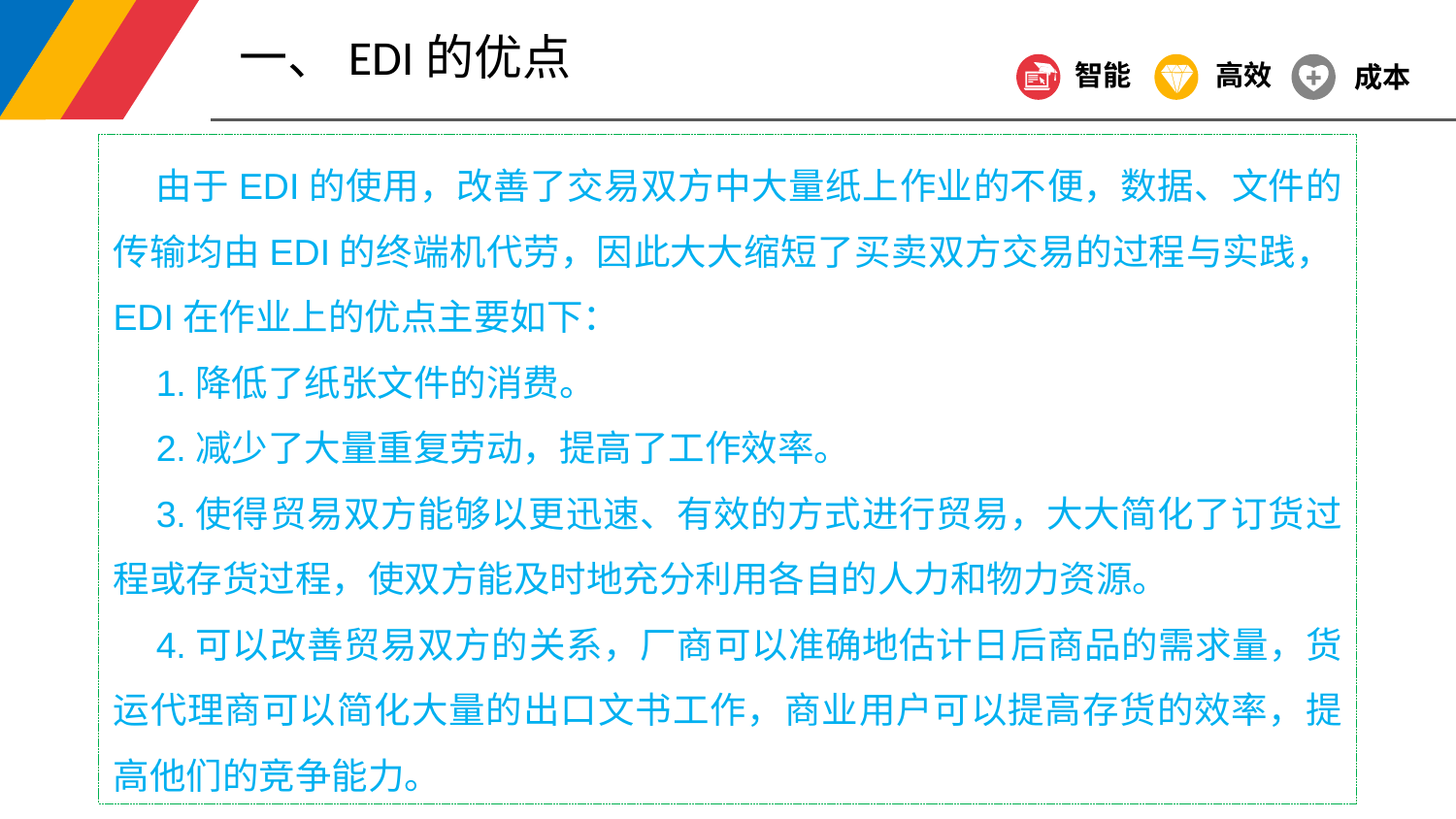

一、EDI的优点
智能
高效
成本
由于EDI的使用，改善了交易双方中大量纸上作业的不便，数据、文件的传输均由EDI的终端机代劳，因此大大缩短了买卖双方交易的过程与实践，EDI在作业上的优点主要如下：
1.降低了纸张文件的消费。
2.减少了大量重复劳动，提高了工作效率。
3.使得贸易双方能够以更迅速、有效的方式进行贸易，大大简化了订货过程或存货过程，使双方能及时地充分利用各自的人力和物力资源。
4.可以改善贸易双方的关系，厂商可以准确地估计日后商品的需求量，货运代理商可以简化大量的出口文书工作，商业用户可以提高存货的效率，提高他们的竞争能力。